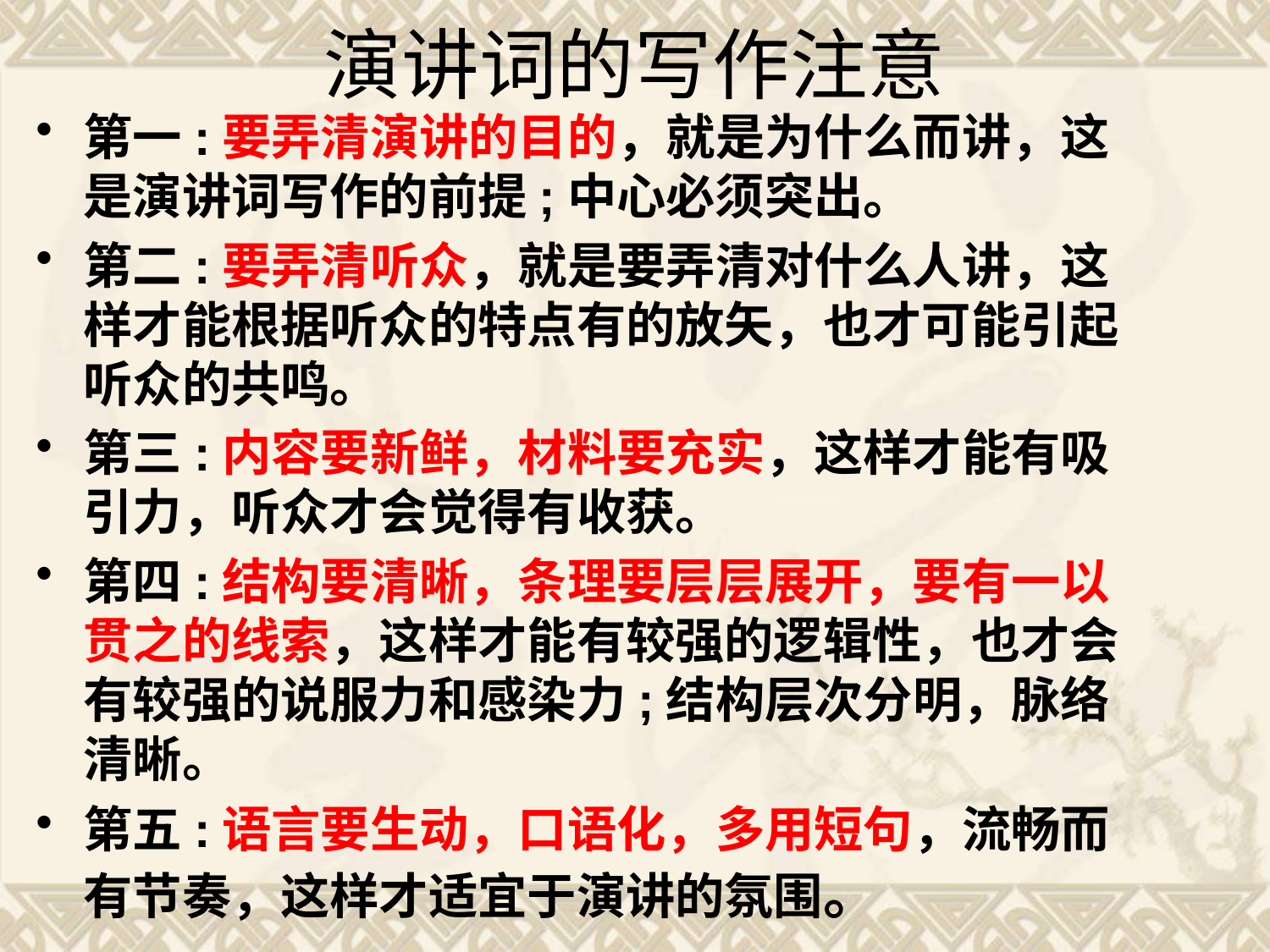

# 演讲词的写作注意
第一:要弄清演讲的目的，就是为什么而讲，这是演讲词写作的前提;中心必须突出。
第二:要弄清听众，就是要弄清对什么人讲，这样才能根据听众的特点有的放矢，也才可能引起听众的共鸣。
第三:内容要新鲜，材料要充实，这样才能有吸引力，听众才会觉得有收获。
第四:结构要清晰，条理要层层展开，要有一以贯之的线索，这样才能有较强的逻辑性，也才会有较强的说服力和感染力;结构层次分明，脉络清晰。
第五:语言要生动，口语化，多用短句，流畅而有节奏，这样才适宜于演讲的氛围。